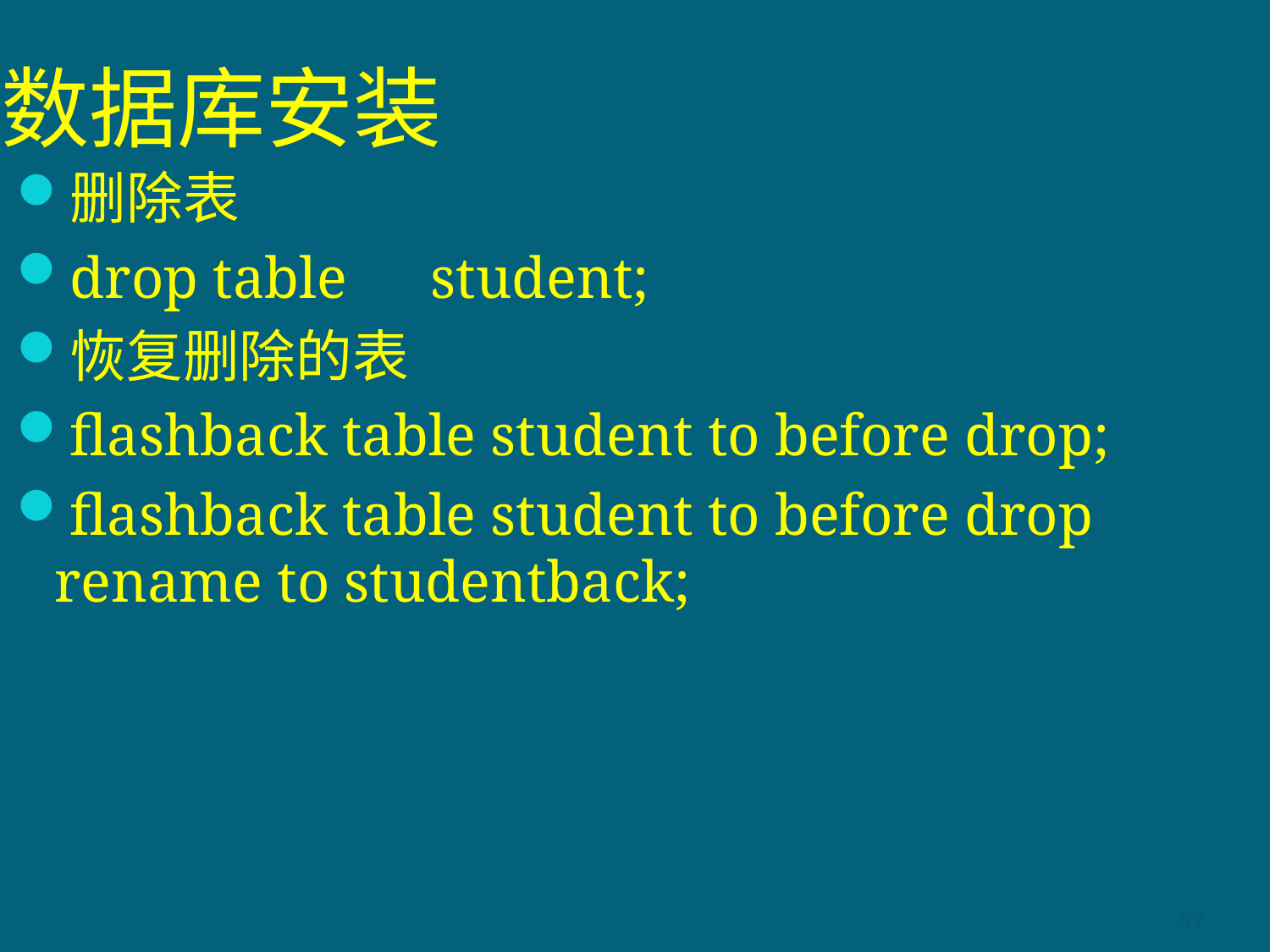

# 数据库安装
删除表
drop table　student;
恢复删除的表
flashback table student to before drop;
flashback table student to before drop rename to studentback;

57